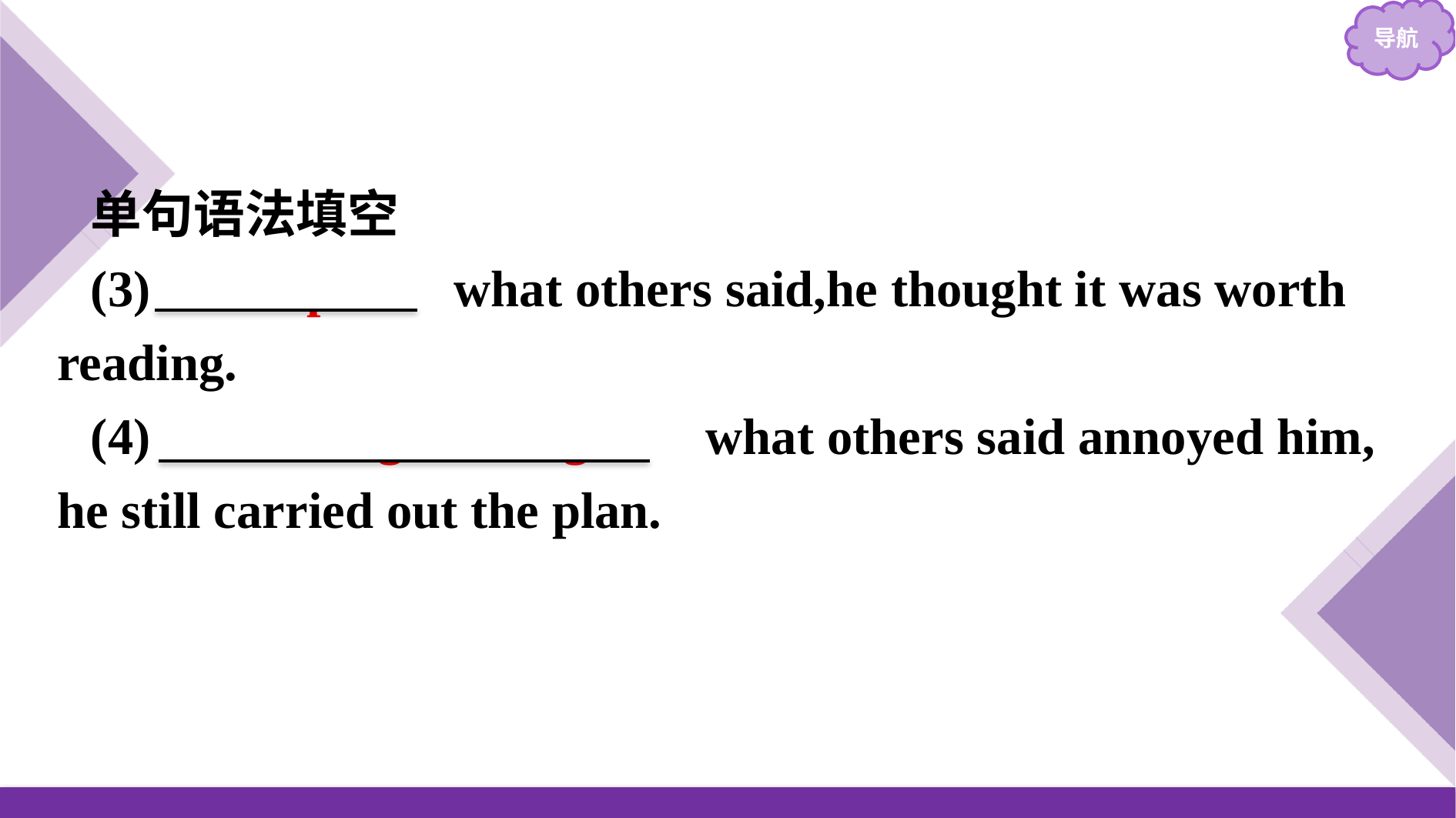

单句语法填空
(3)　Despite     what others said,he thought it was worth reading.
(4)　Although/Though　 what others said annoyed him, he still carried out the plan.